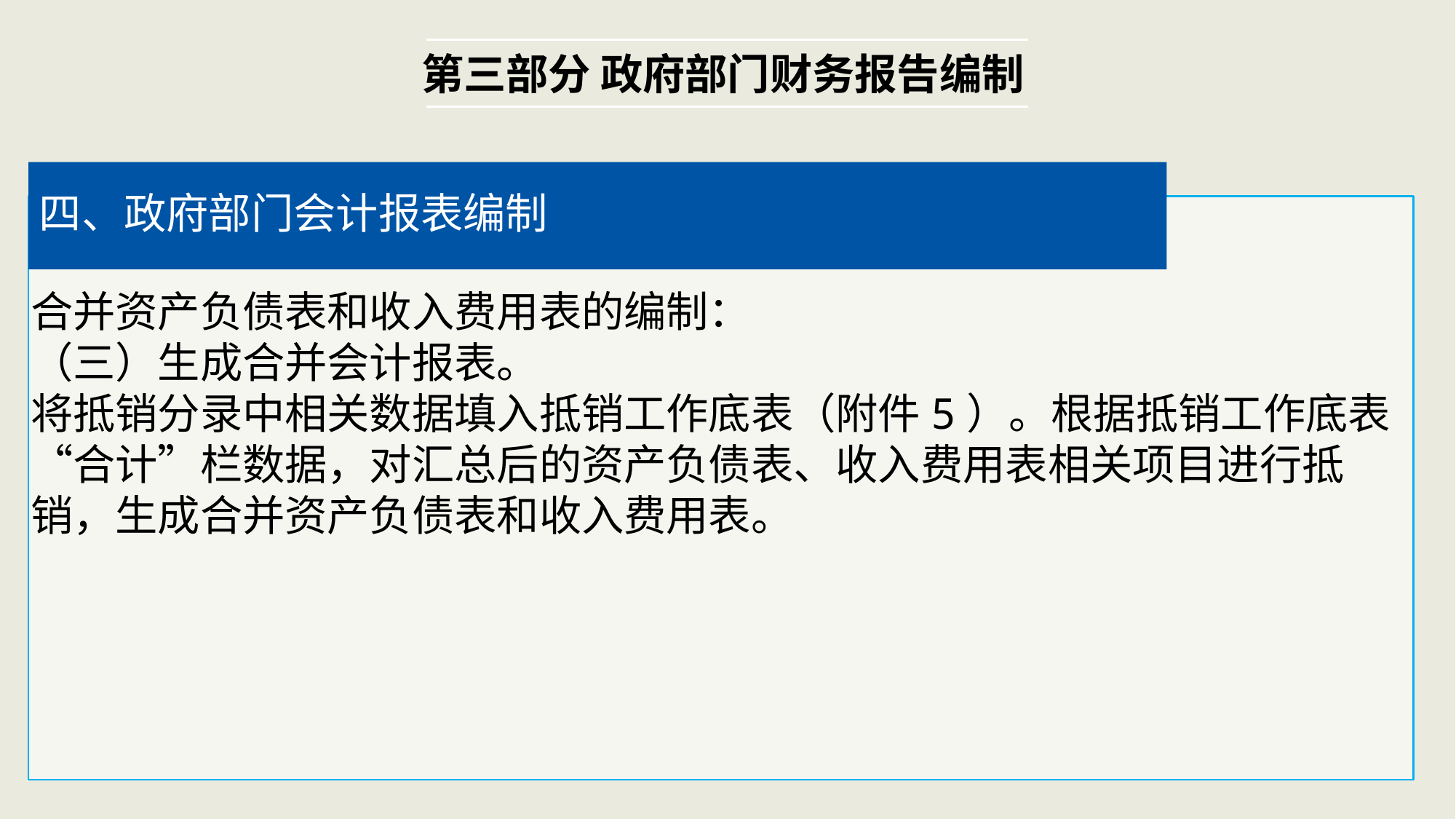

第三部分 政府部门财务报告编制

四、政府部门会计报表编制

合并资产负债表和收入费用表的编制：
（三）生成合并会计报表。
将抵销分录中相关数据填入抵销工作底表（附件5）。根据抵销工作底表“合计”栏数据，对汇总后的资产负债表、收入费用表相关项目进行抵销，生成合并资产负债表和收入费用表。

101